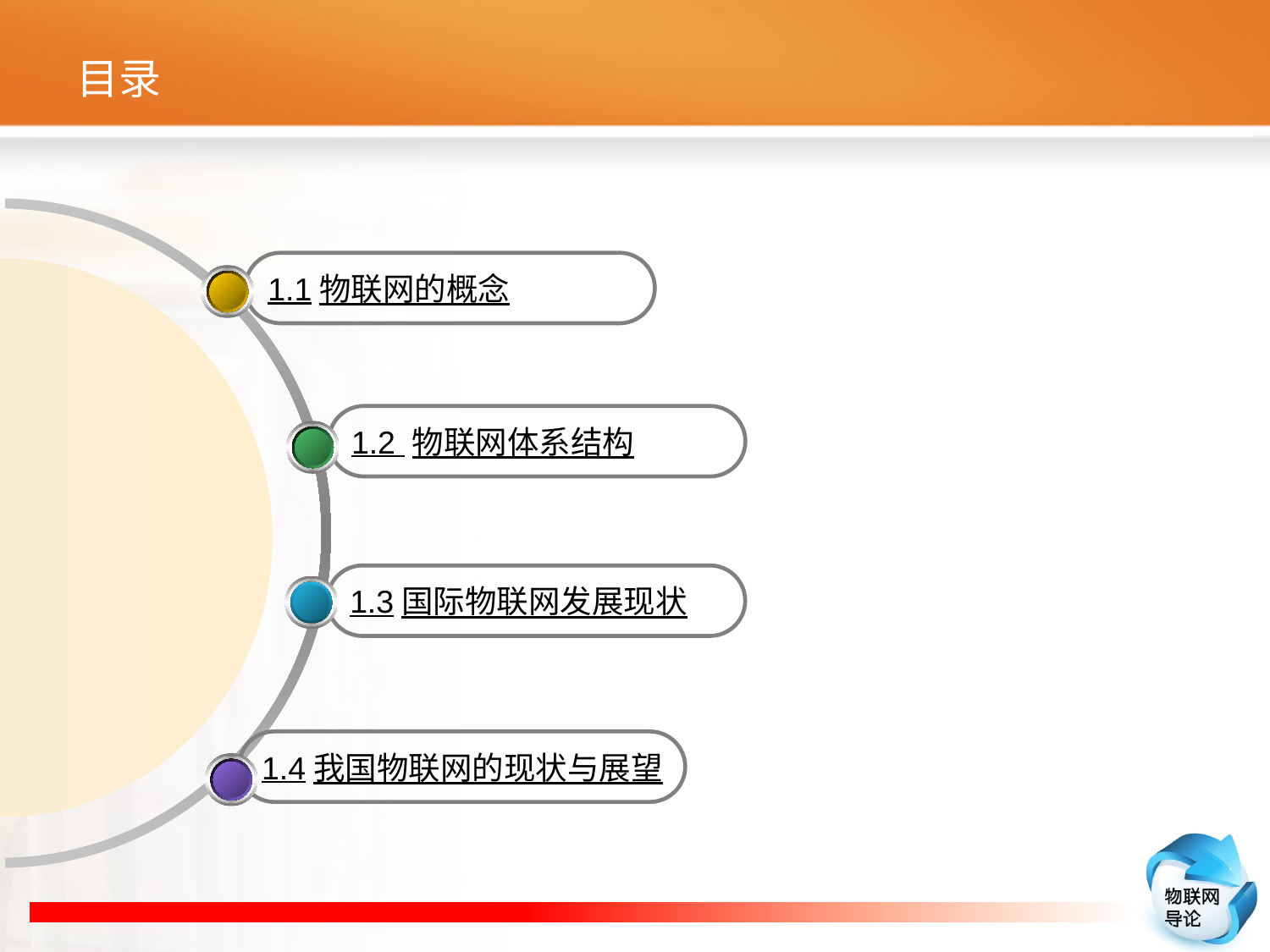

# 目录

1.1物联网的概念

1.2 物联网体系结构

1.3国际物联网发展现状

1.4我国物联网的现状与展望